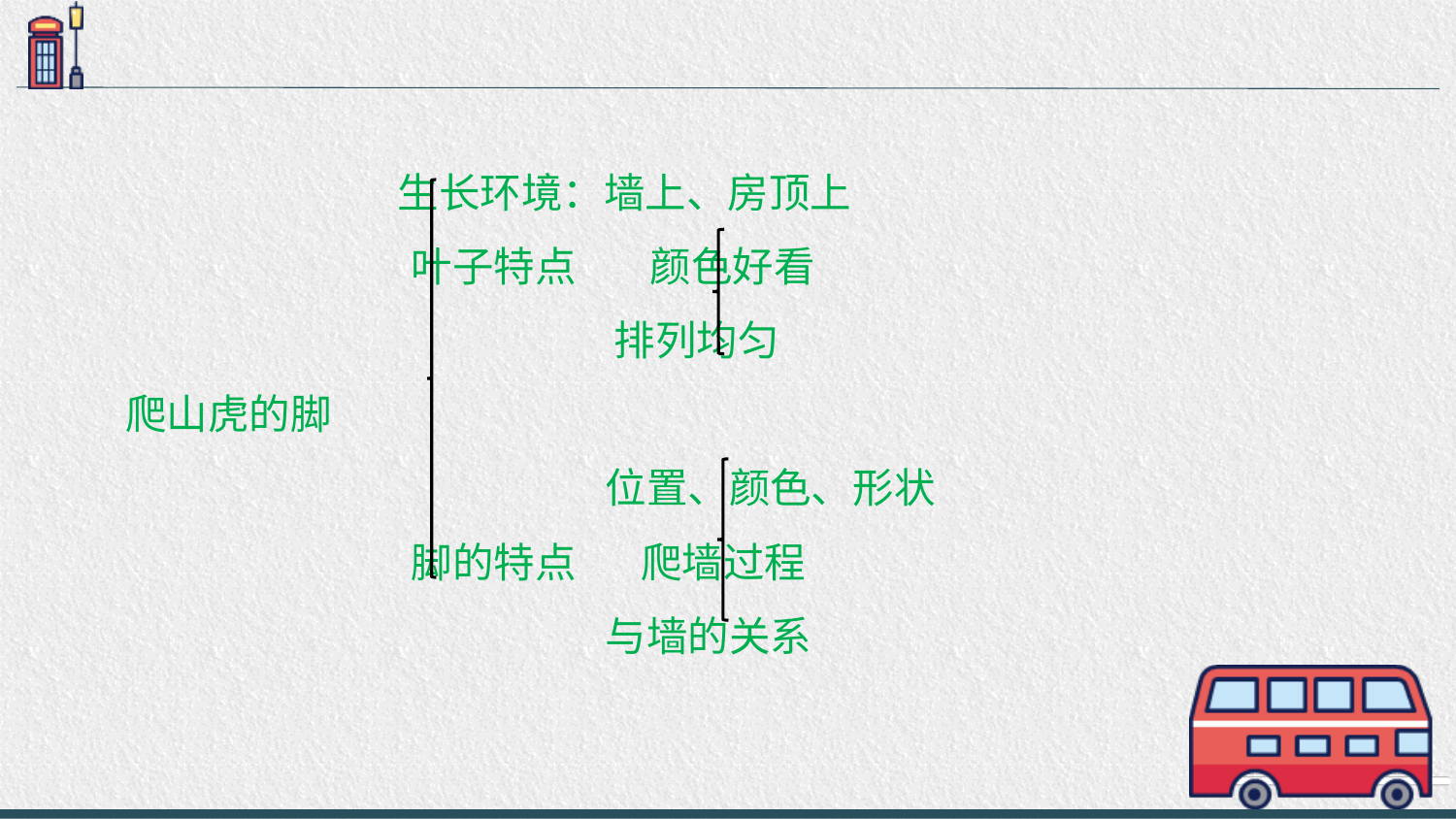

生长环境：墙上、房顶上
                              叶子特点        颜色好看
                                                    排列均匀
爬山虎的脚
                                                   位置、颜色、形状
                              脚的特点       爬墙过程
                                                   与墙的关系